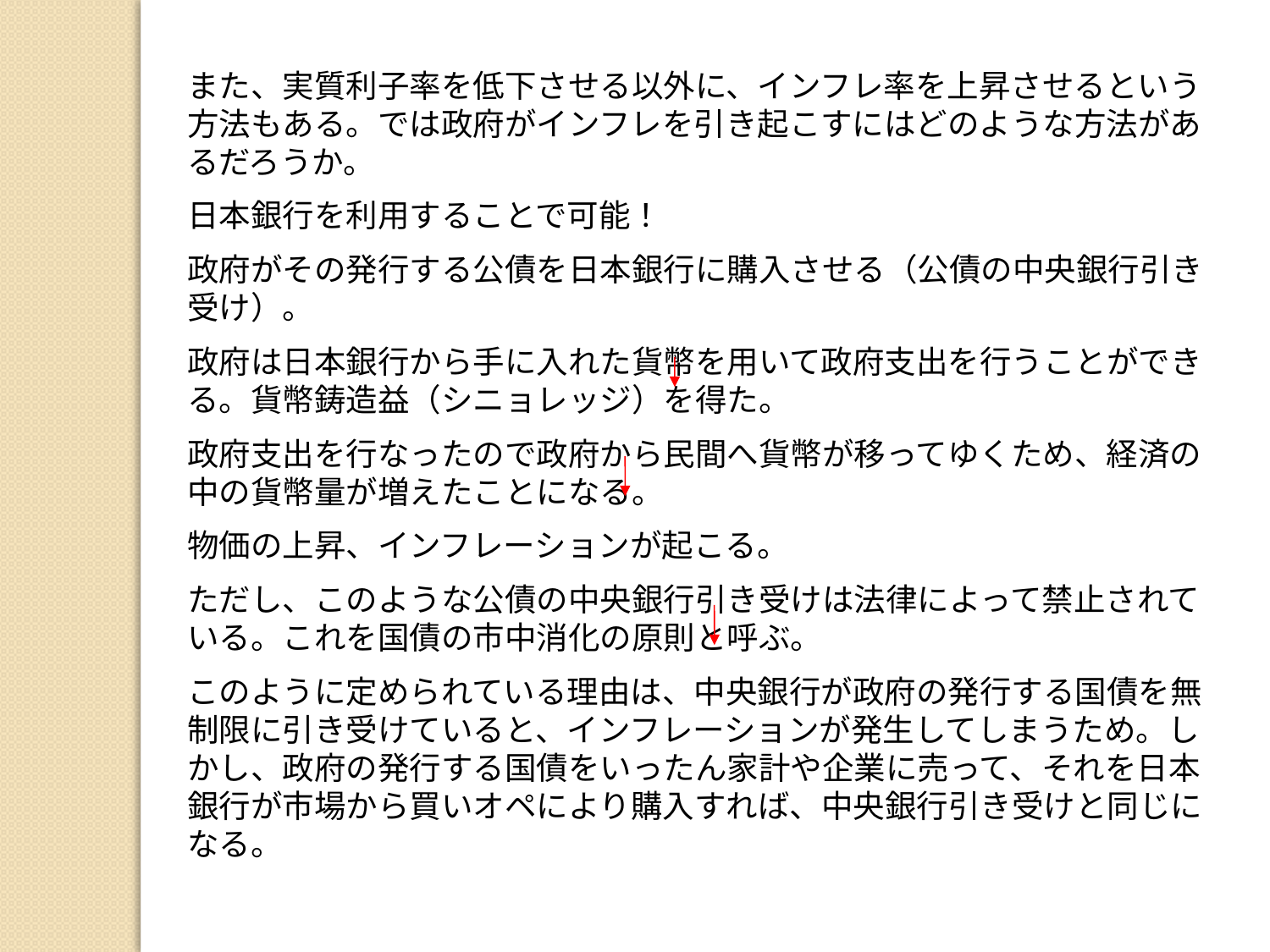

また、実質利子率を低下させる以外に、インフレ率を上昇させるという方法もある。では政府がインフレを引き起こすにはどのような方法があるだろうか。
日本銀行を利用することで可能！
政府がその発行する公債を日本銀行に購入させる（公債の中央銀行引き受け）。
政府は日本銀行から手に入れた貨幣を用いて政府支出を行うことができる。貨幣鋳造益（シニョレッジ）を得た。
政府支出を行なったので政府から民間へ貨幣が移ってゆくため、経済の中の貨幣量が増えたことになる。
物価の上昇、インフレーションが起こる。
ただし、このような公債の中央銀行引き受けは法律によって禁止されている。これを国債の市中消化の原則と呼ぶ。
このように定められている理由は、中央銀行が政府の発行する国債を無制限に引き受けていると、インフレーションが発生してしまうため。しかし、政府の発行する国債をいったん家計や企業に売って、それを日本銀行が市場から買いオペにより購入すれば、中央銀行引き受けと同じになる。